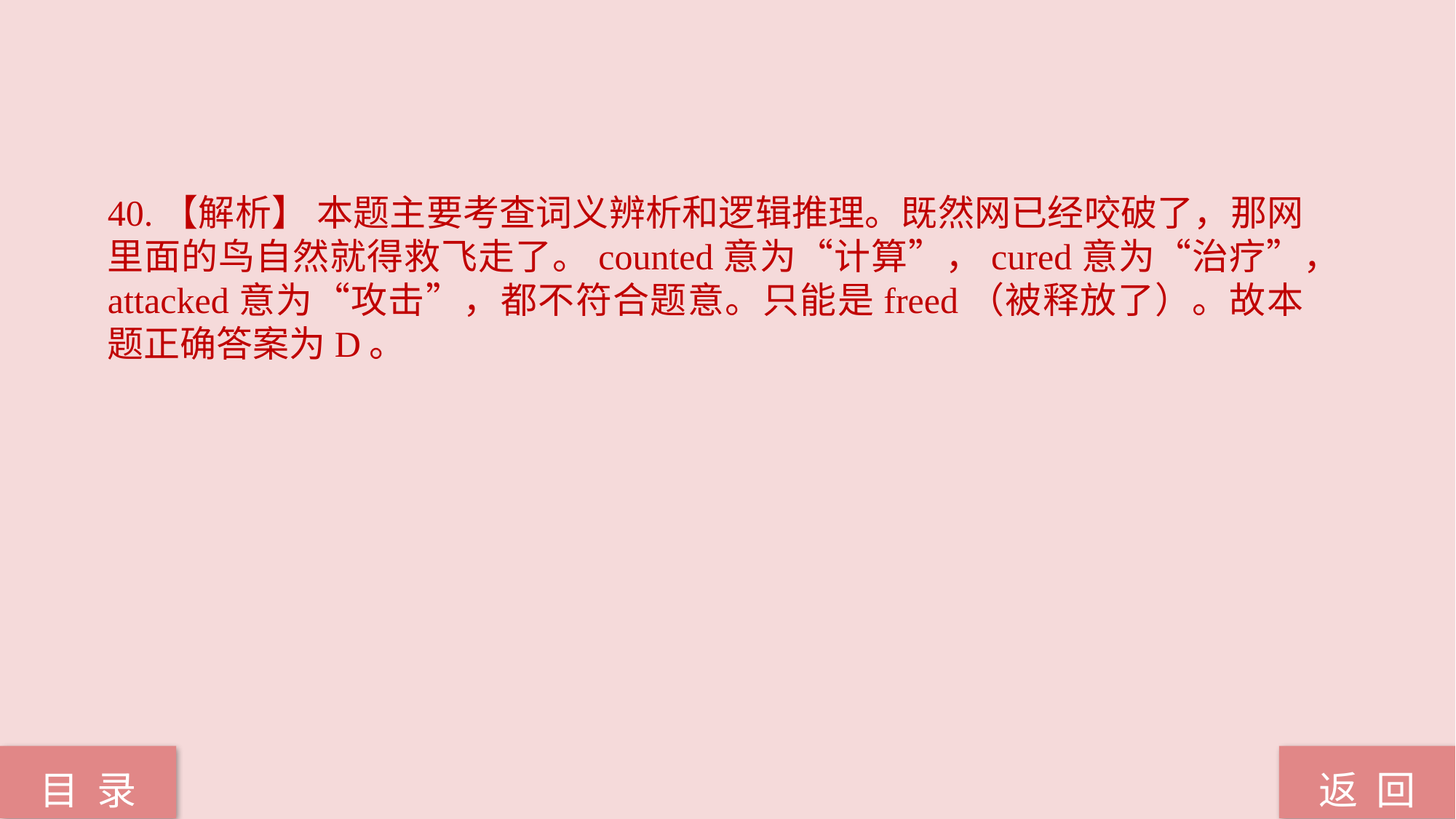

40.【解析】 本题主要考查词义辨析和逻辑推理。既然网已经咬破了，那网里面的鸟自然就得救飞走了。counted意为“计算”，cured意为“治疗”，attacked意为“攻击”，都不符合题意。只能是freed（被释放了）。故本题正确答案为D。
返  回